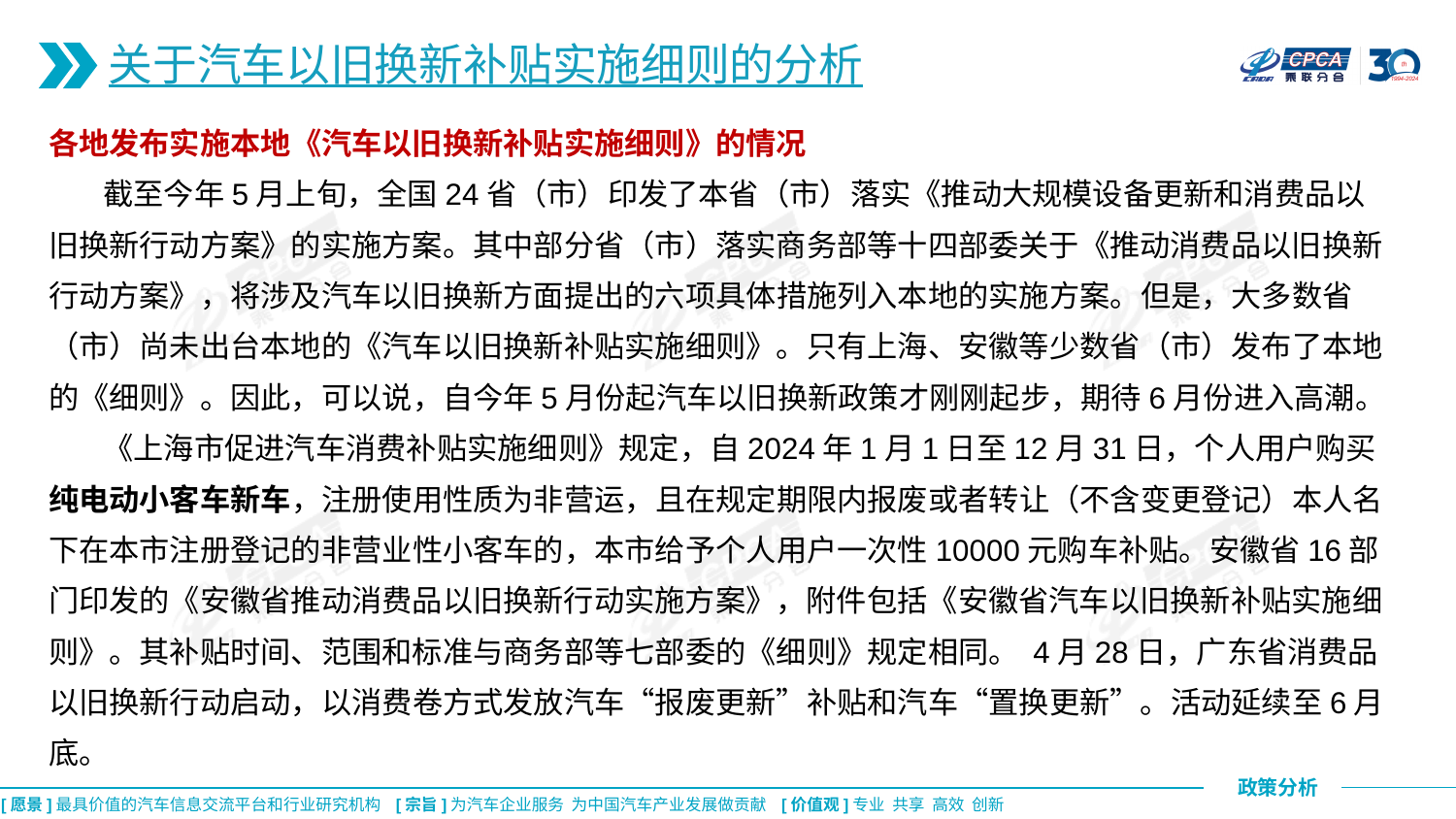

关于汽车以旧换新补贴实施细则的分析
各地发布实施本地《汽车以旧换新补贴实施细则》的情况
       截至今年5月上旬，全国24省（市）印发了本省（市）落实《推动大规模设备更新和消费品以旧换新行动方案》的实施方案。其中部分省（市）落实商务部等十四部委关于《推动消费品以旧换新行动方案》，将涉及汽车以旧换新方面提出的六项具体措施列入本地的实施方案。但是，大多数省（市）尚未出台本地的《汽车以旧换新补贴实施细则》。只有上海、安徽等少数省（市）发布了本地的《细则》。因此，可以说，自今年5月份起汽车以旧换新政策才刚刚起步，期待6月份进入高潮。
       《上海市促进汽车消费补贴实施细则》规定，自2024年1月1日至12月31日，个人用户购买纯电动小客车新车，注册使用性质为非营运，且在规定期限内报废或者转让（不含变更登记）本人名下在本市注册登记的非营业性小客车的，本市给予个人用户一次性10000元购车补贴。安徽省16部门印发的《安徽省推动消费品以旧换新行动实施方案》，附件包括《安徽省汽车以旧换新补贴实施细则》。其补贴时间、范围和标准与商务部等七部委的《细则》规定相同。 4月28日，广东省消费品以旧换新行动启动，以消费卷方式发放汽车“报废更新”补贴和汽车“置换更新”。活动延续至6月底。